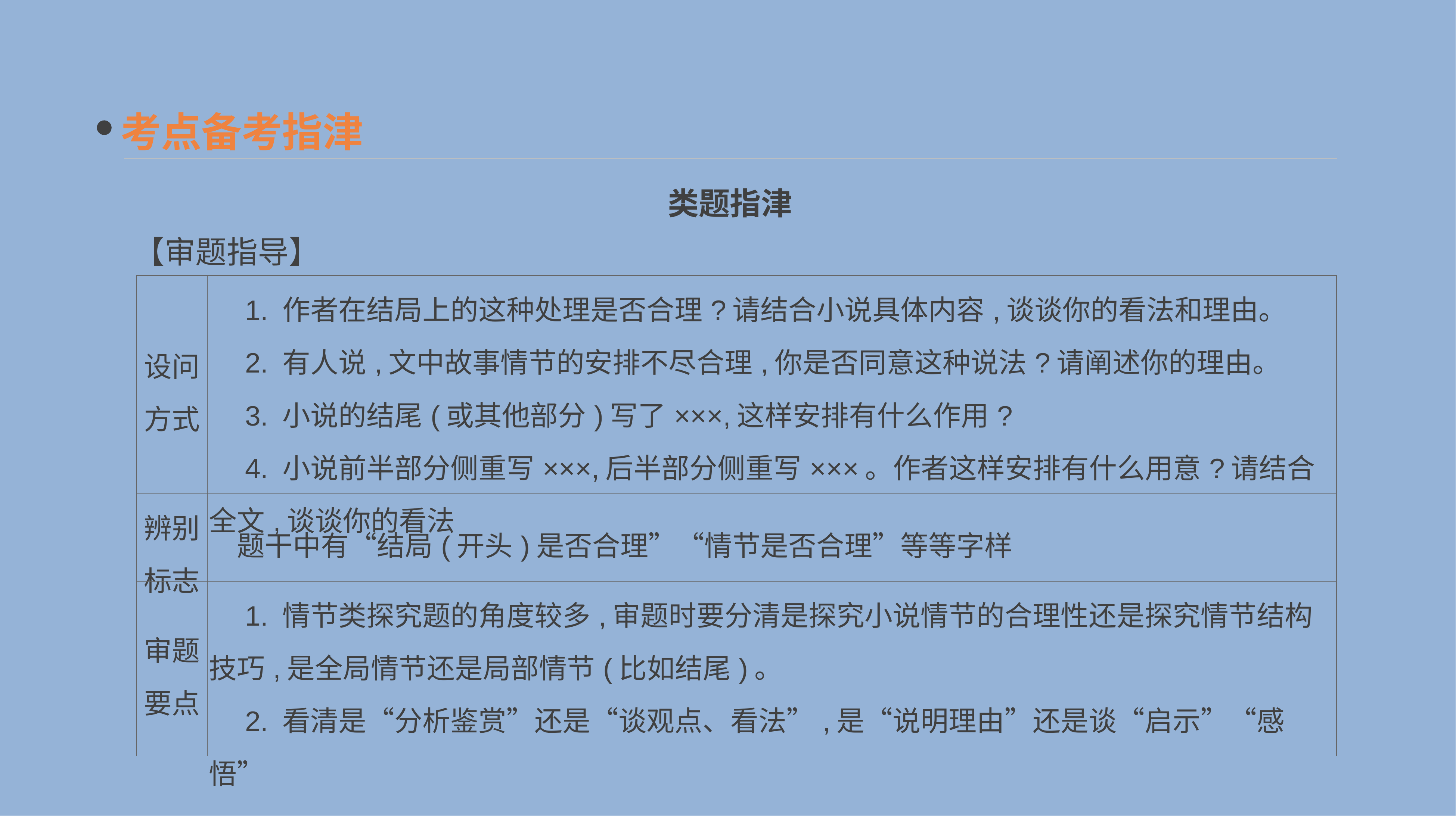

考点备考指津

类题指津
【审题指导】
| 设问 方式 | 1. 作者在结局上的这种处理是否合理?请结合小说具体内容,谈谈你的看法和理由。 　2. 有人说,文中故事情节的安排不尽合理,你是否同意这种说法?请阐述你的理由。 　3. 小说的结尾(或其他部分)写了×××,这样安排有什么作用? 　4. 小说前半部分侧重写×××,后半部分侧重写×××。作者这样安排有什么用意?请结合全文,谈谈你的看法 |
| --- | --- |
| 辨别 标志 | 题干中有“结局(开头)是否合理”“情节是否合理”等等字样 |
| 审题 要点 | 1. 情节类探究题的角度较多,审题时要分清是探究小说情节的合理性还是探究情节结构技巧,是全局情节还是局部情节(比如结尾)。 　2. 看清是“分析鉴赏”还是“谈观点、看法”,是“说明理由”还是谈“启示”“感悟” |